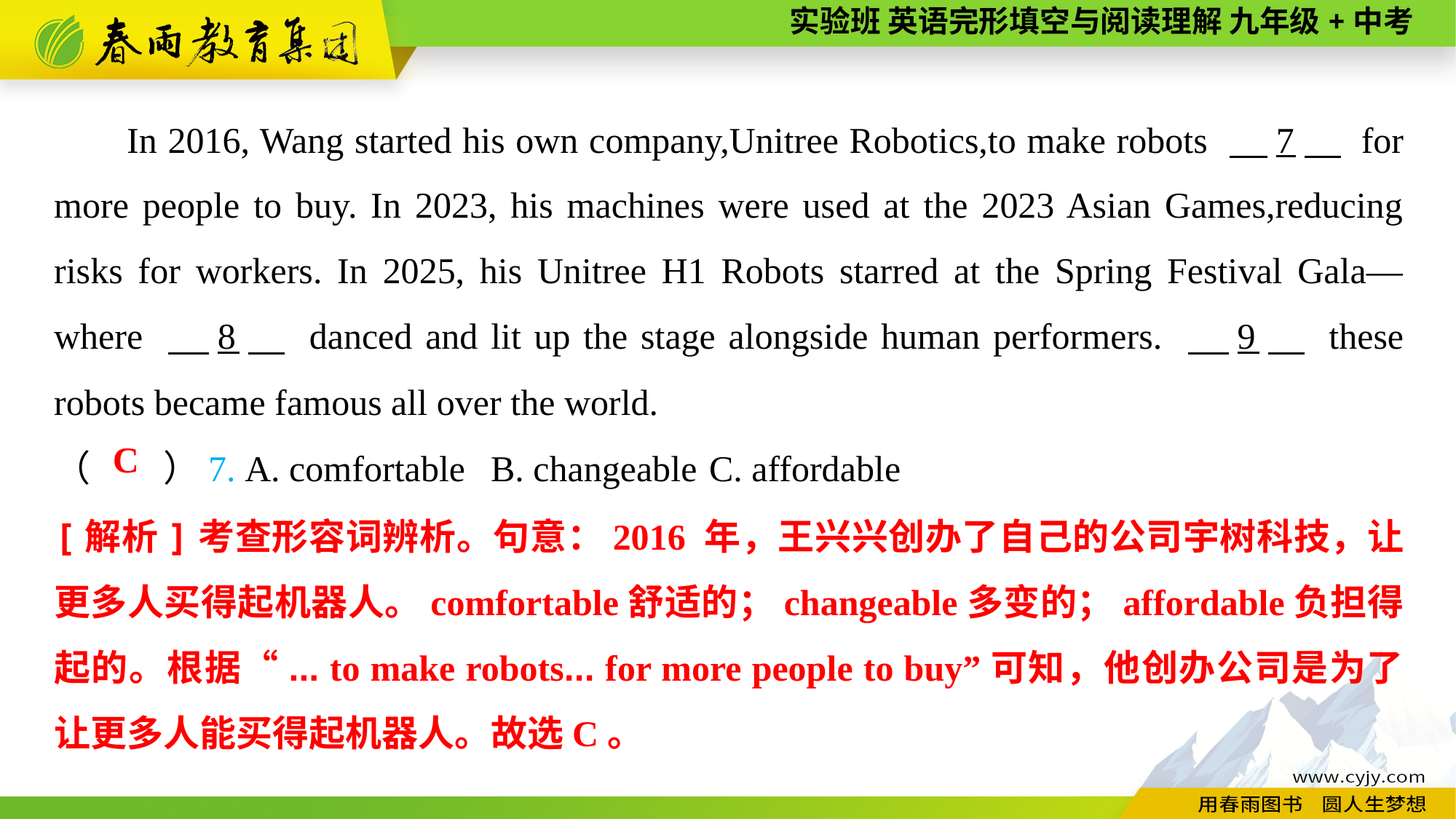

In 2016, Wang started his own company,Unitree Robotics,to make robots 　7　 for more people to buy. In 2023, his machines were used at the 2023 Asian Games,reducing risks for workers. In 2025, his Unitree H1 Robots starred at the Spring Festival Gala—where 　8　 danced and lit up the stage alongside human performers. 　9　 these robots became famous all over the world.
（　　）7. A. comfortable	B. changeable	C. affordable
C
[解析]考查形容词辨析。句意：2016 年，王兴兴创办了自己的公司宇树科技，让更多人买得起机器人。comfortable舒适的；changeable多变的；affordable负担得起的。根据“... to make robots... for more people to buy”可知，他创办公司是为了让更多人能买得起机器人。故选C。